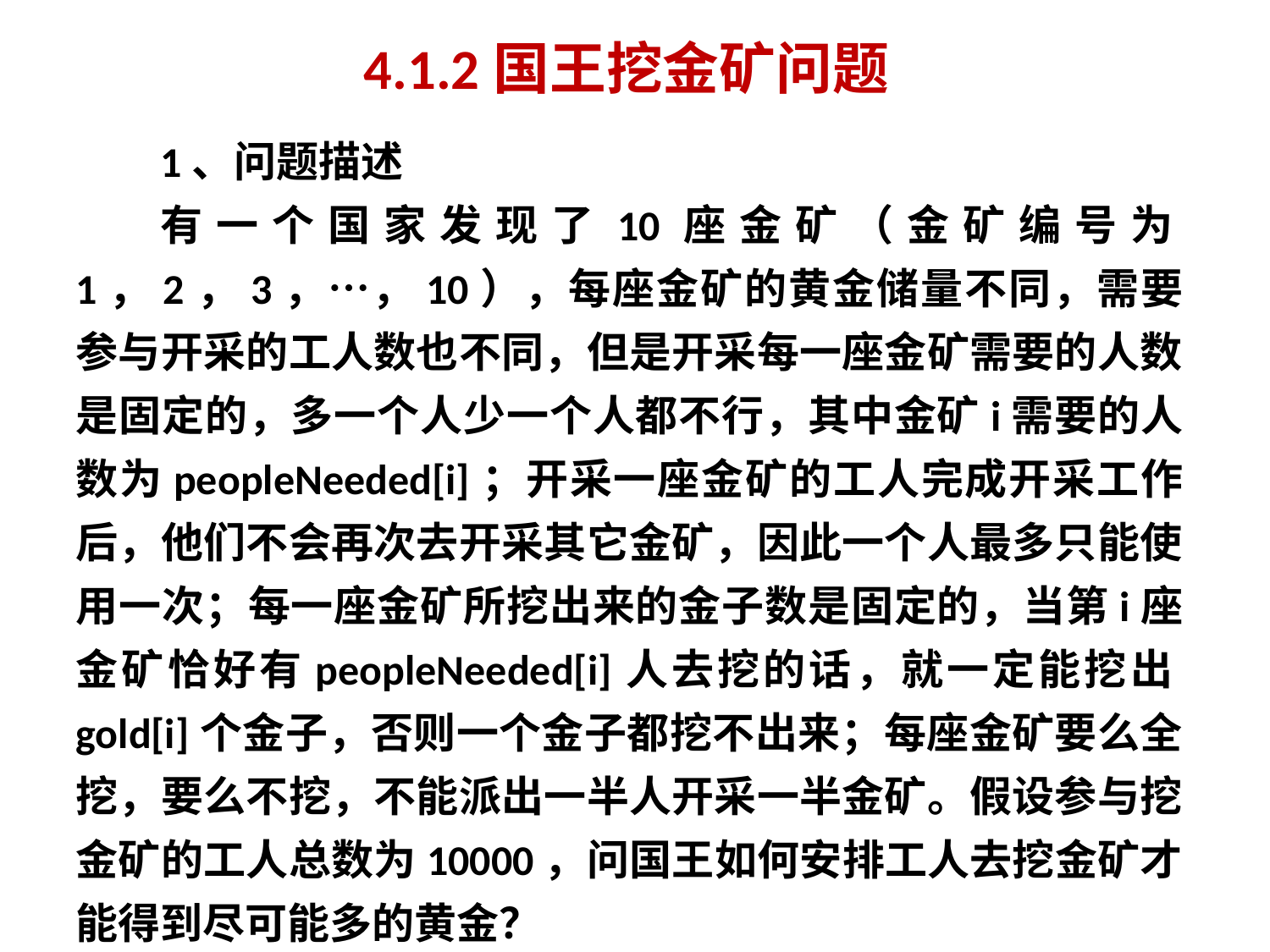

4.1.2国王挖金矿问题
1、问题描述
有一个国家发现了10座金矿（金矿编号为1，2，3，…，10），每座金矿的黄金储量不同，需要参与开采的工人数也不同，但是开采每一座金矿需要的人数是固定的，多一个人少一个人都不行，其中金矿i需要的人数为peopleNeeded[i]；开采一座金矿的工人完成开采工作后，他们不会再次去开采其它金矿，因此一个人最多只能使用一次；每一座金矿所挖出来的金子数是固定的，当第i座金矿恰好有peopleNeeded[i]人去挖的话，就一定能挖出gold[i]个金子，否则一个金子都挖不出来；每座金矿要么全挖，要么不挖，不能派出一半人开采一半金矿。假设参与挖金矿的工人总数为10000，问国王如何安排工人去挖金矿才能得到尽可能多的黄金？